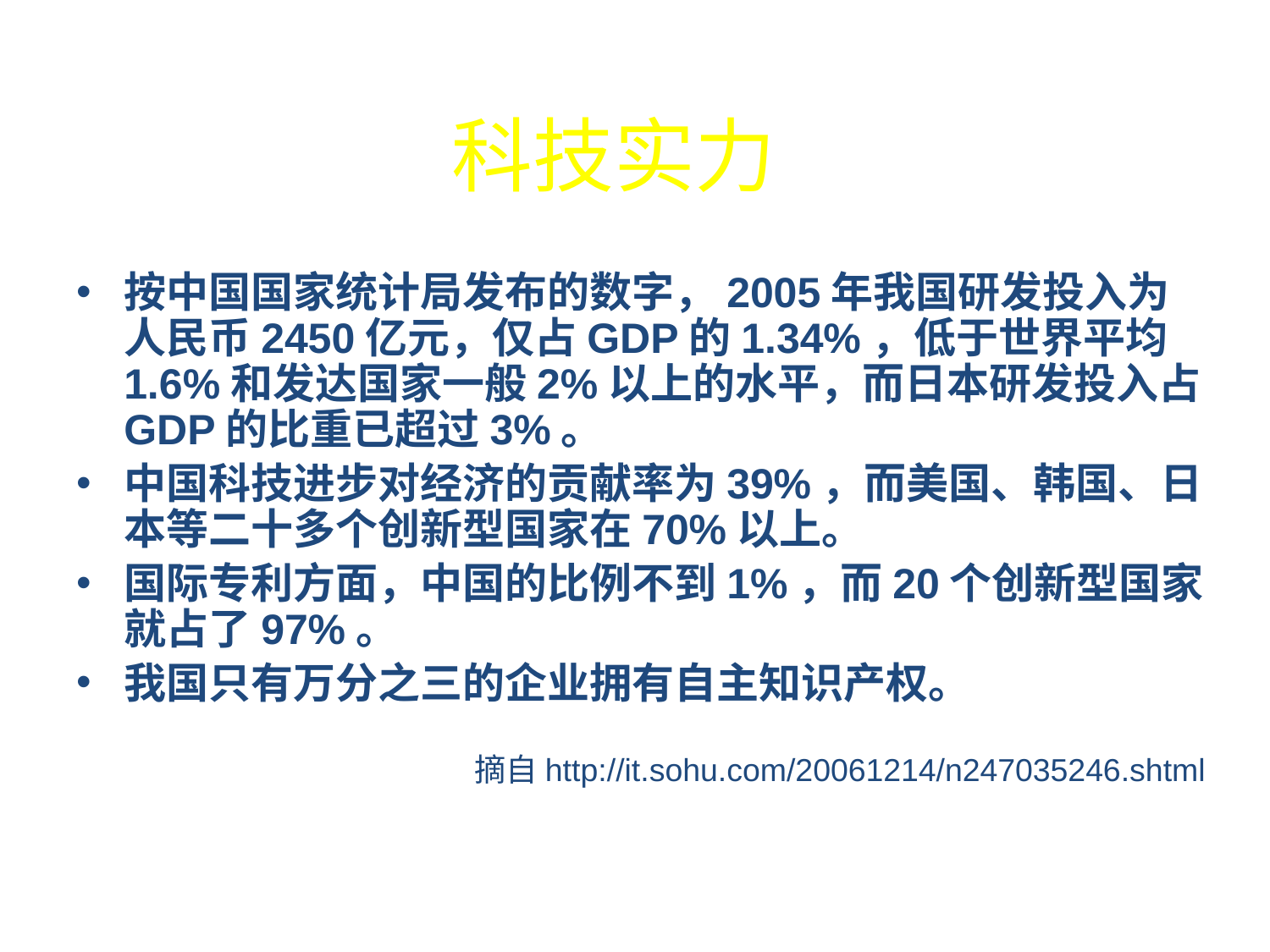

# 科技实力
按中国国家统计局发布的数字，2005年我国研发投入为人民币2450亿元，仅占GDP的1.34%，低于世界平均1.6%和发达国家一般2%以上的水平，而日本研发投入占GDP的比重已超过3%。
中国科技进步对经济的贡献率为39%，而美国、韩国、日本等二十多个创新型国家在70%以上。
国际专利方面，中国的比例不到1%，而20个创新型国家就占了97%。
我国只有万分之三的企业拥有自主知识产权。

摘自http://it.sohu.com/20061214/n247035246.shtml